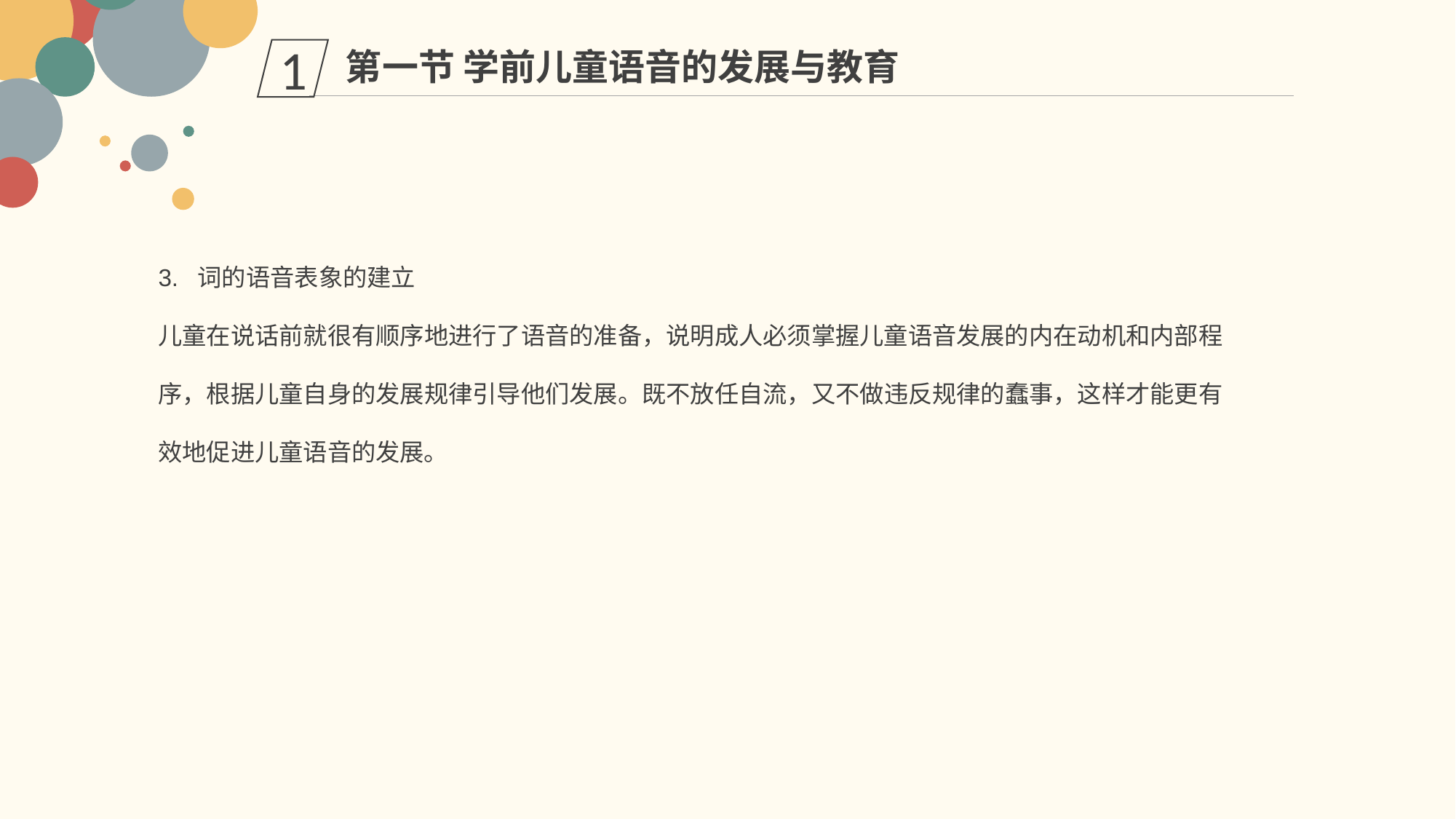

第一节 学前儿童语音的发展与教育
1
3.  词的语音表象的建立
儿童在说话前就很有顺序地进行了语音的准备，说明成人必须掌握儿童语音发展的内在动机和内部程序，根据儿童自身的发展规律引导他们发展。既不放任自流，又不做违反规律的蠢事，这样才能更有效地促进儿童语音的发展。